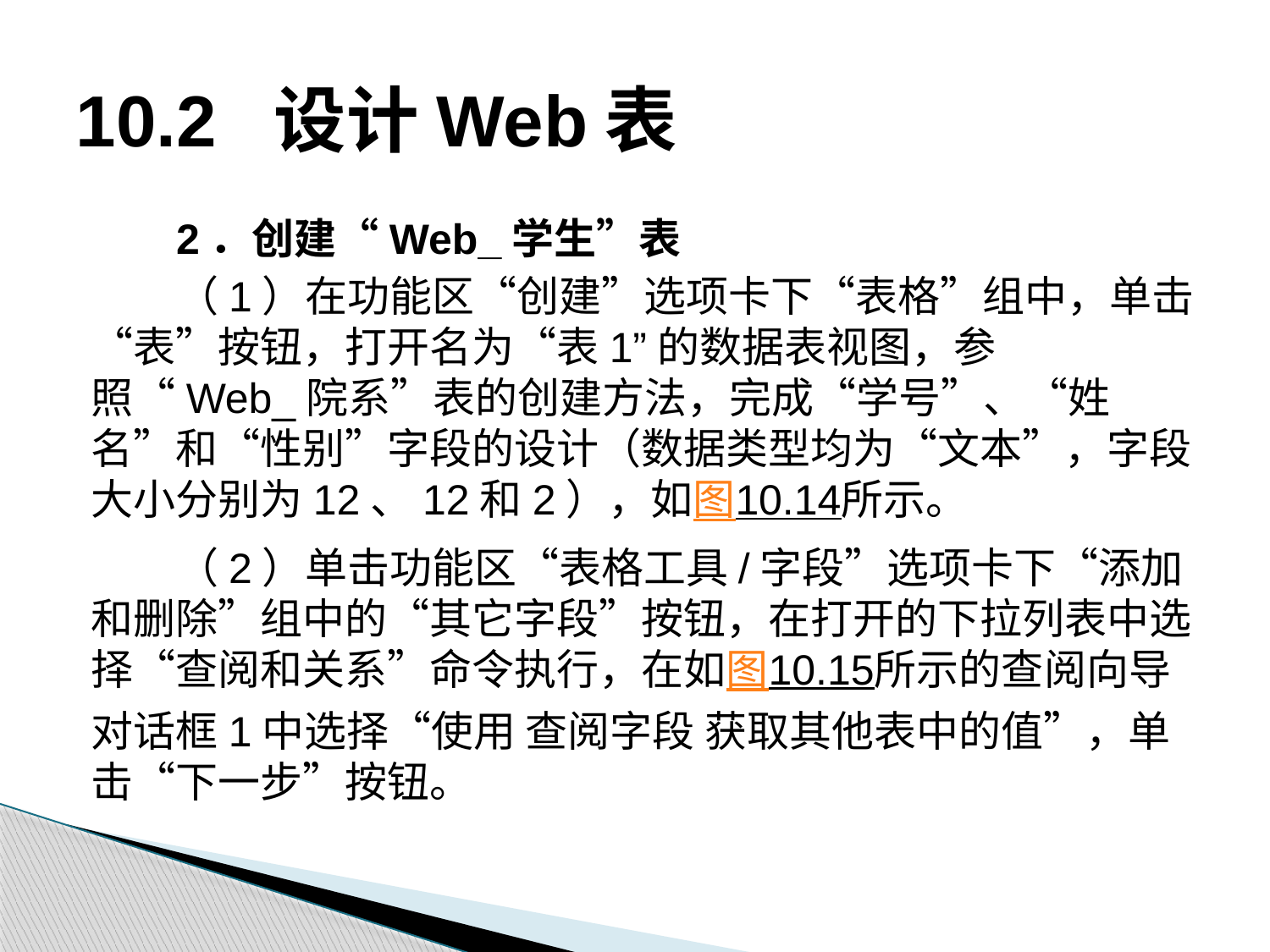

# 10.2  设计Web表
2．创建“Web_学生”表
（1）在功能区“创建”选项卡下“表格”组中，单击“表”按钮，打开名为“表1”的数据表视图，参照“Web_院系”表的创建方法，完成“学号”、“姓名”和“性别”字段的设计（数据类型均为“文本”，字段大小分别为12、12和2），如图10.14所示。
（2）单击功能区“表格工具/字段”选项卡下“添加和删除”组中的“其它字段”按钮，在打开的下拉列表中选择“查阅和关系”命令执行，在如图10.15所示的查阅向导对话框1中选择“使用 查阅字段 获取其他表中的值”，单击“下一步”按钮。